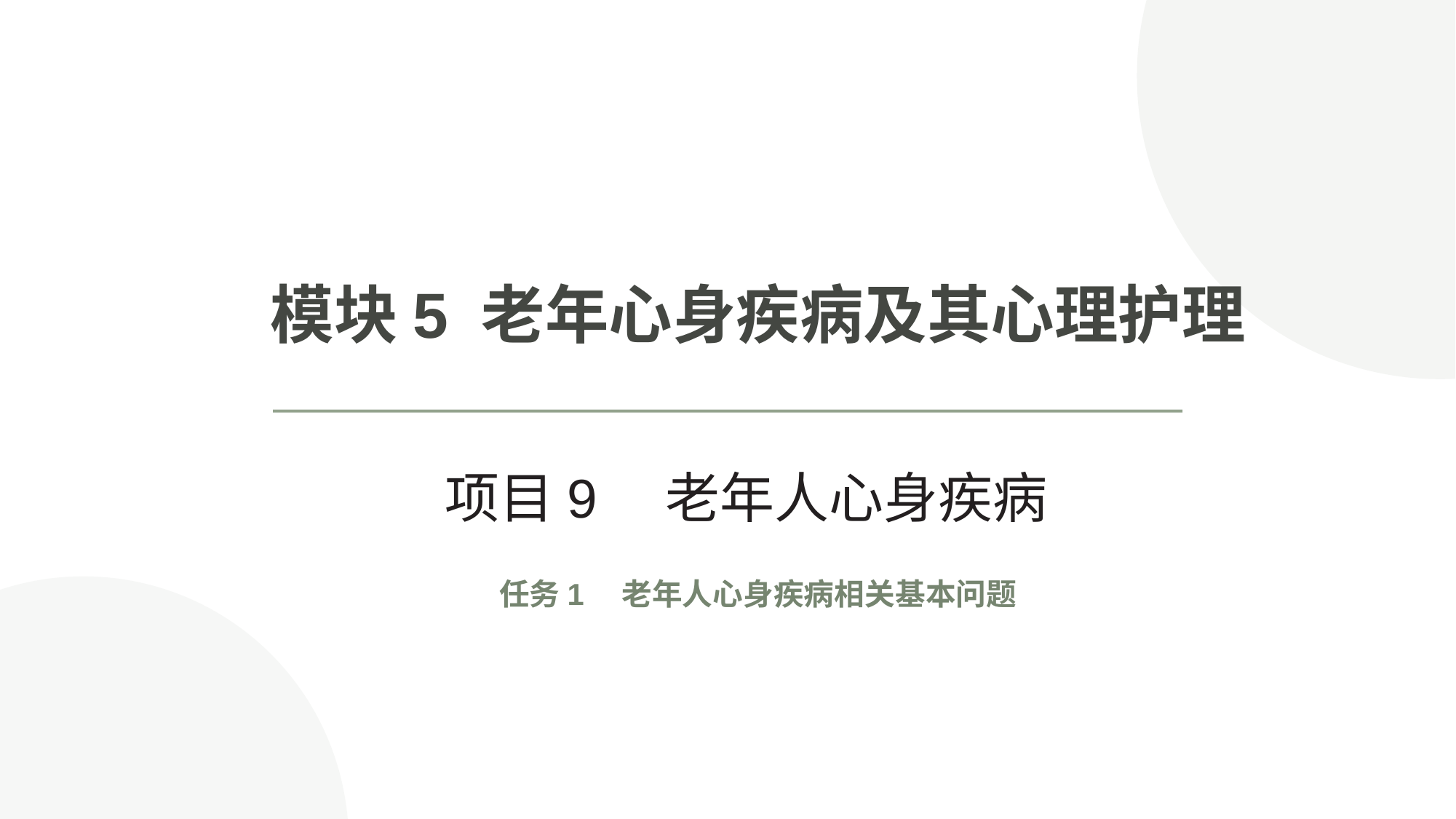

模块5 老年心身疾病及其心理护理

项目9　老年人心身疾病
任务1　老年人心身疾病相关基本问题